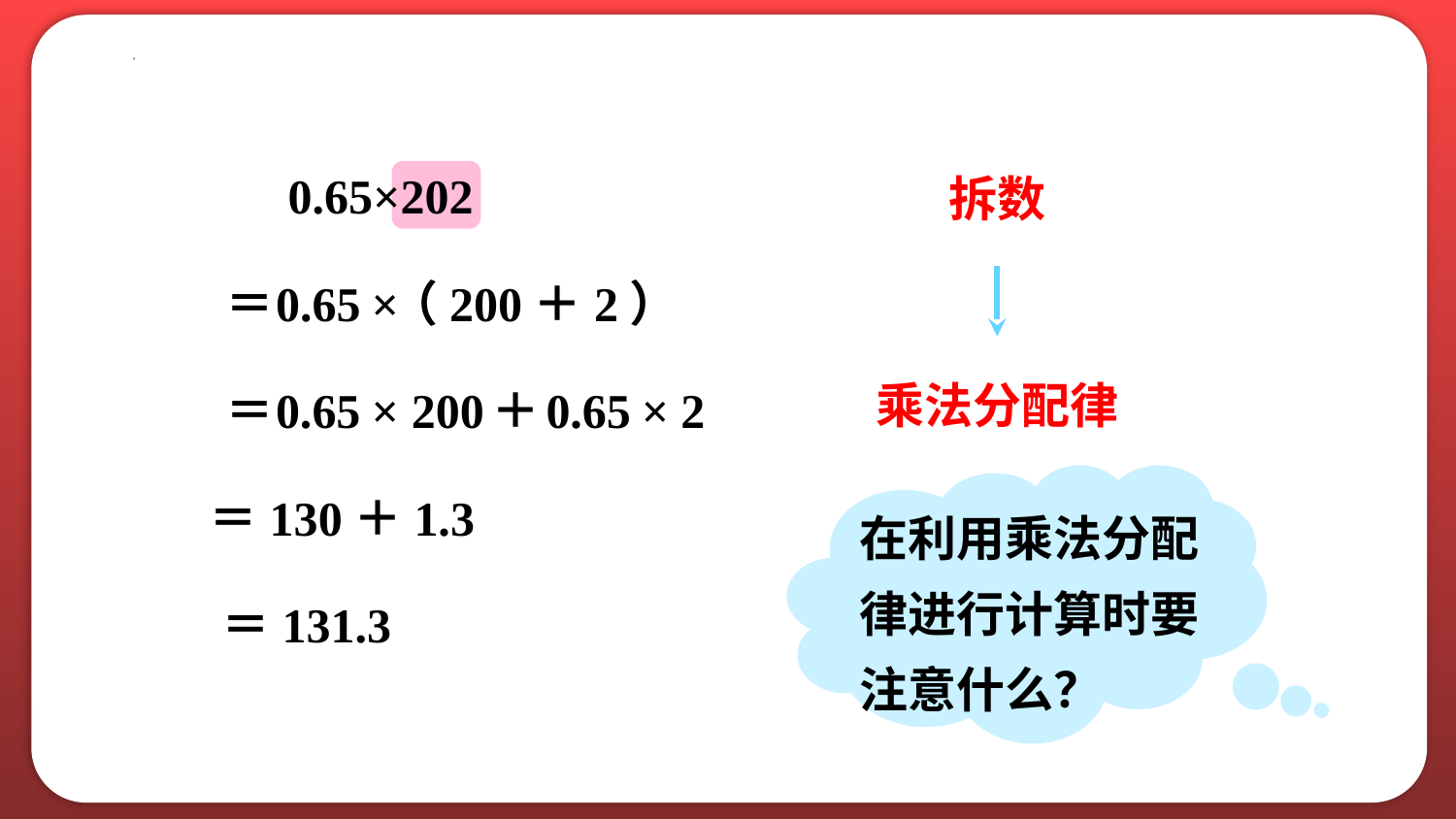

0.65×202

拆数
＝
×
0.65
（200＋2）
乘法分配律
＝
×
2
×
＋
0.65
200
0.65

在利用乘法分配律进行计算时要注意什么？
＝130＋1.3
＝131.3